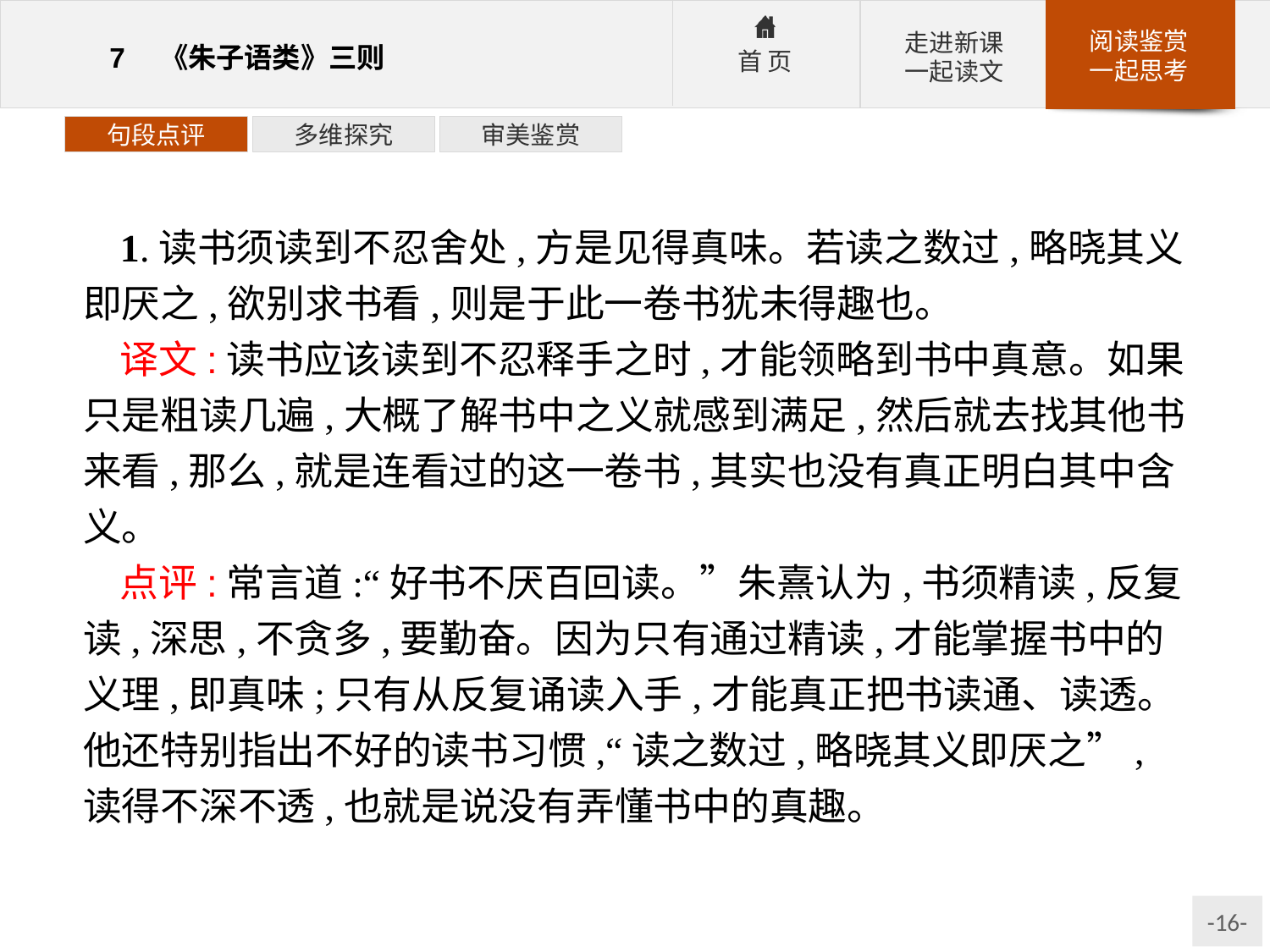

句段点评
多维探究
审美鉴赏
1.读书须读到不忍舍处,方是见得真味。若读之数过,略晓其义即厌之,欲别求书看,则是于此一卷书犹未得趣也。
译文:读书应该读到不忍释手之时,才能领略到书中真意。如果只是粗读几遍,大概了解书中之义就感到满足,然后就去找其他书来看,那么,就是连看过的这一卷书,其实也没有真正明白其中含义。
点评:常言道:“好书不厌百回读。”朱熹认为,书须精读,反复读,深思,不贪多,要勤奋。因为只有通过精读,才能掌握书中的义理,即真味;只有从反复诵读入手,才能真正把书读通、读透。他还特别指出不好的读书习惯,“读之数过,略晓其义即厌之”,读得不深不透,也就是说没有弄懂书中的真趣。